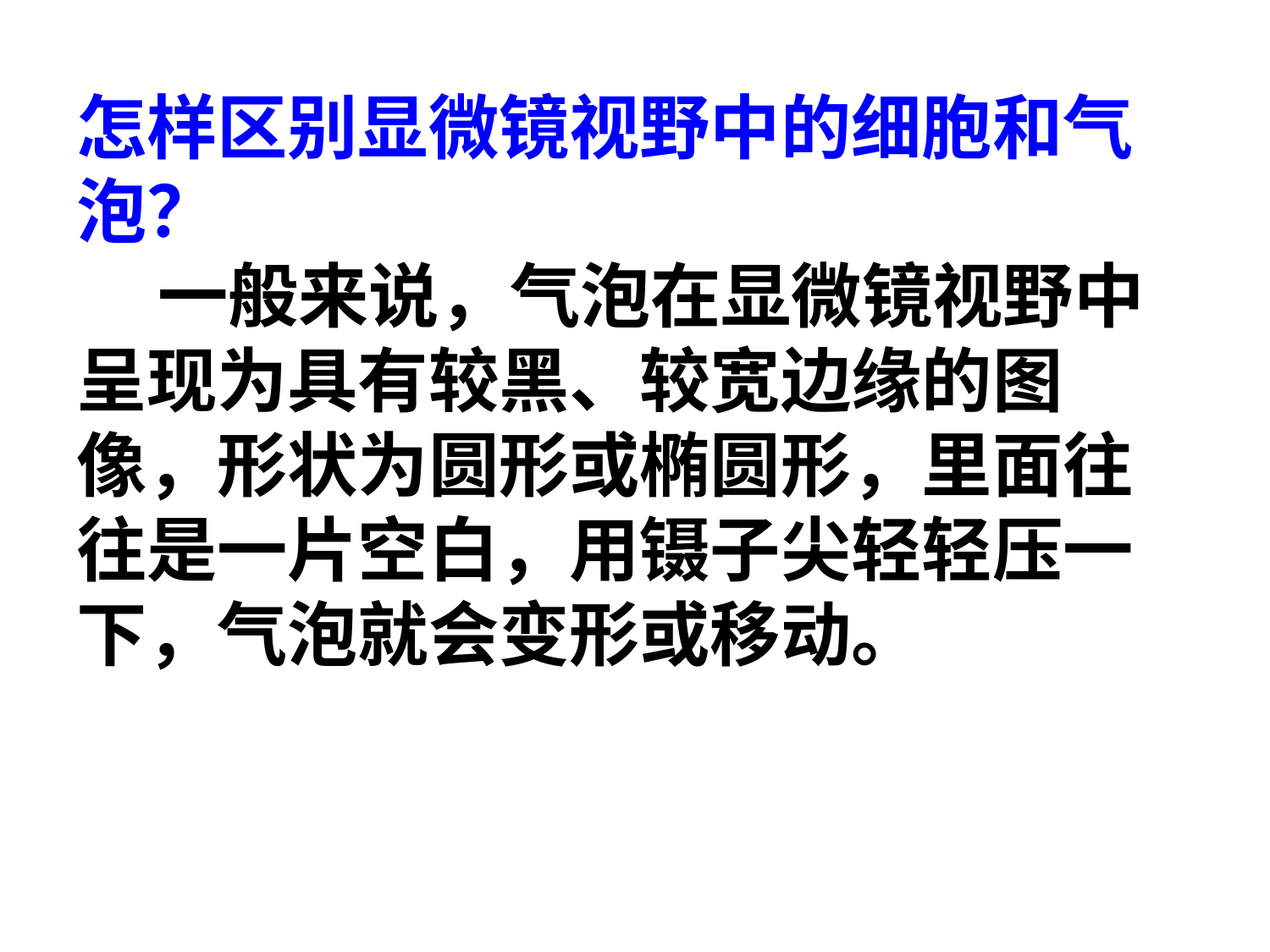

怎样区别显微镜视野中的细胞和气泡？
    一般来说，气泡在显微镜视野中呈现为具有较黑、较宽边缘的图像，形状为圆形或椭圆形，里面往往是一片空白，用镊子尖轻轻压一下，气泡就会变形或移动。